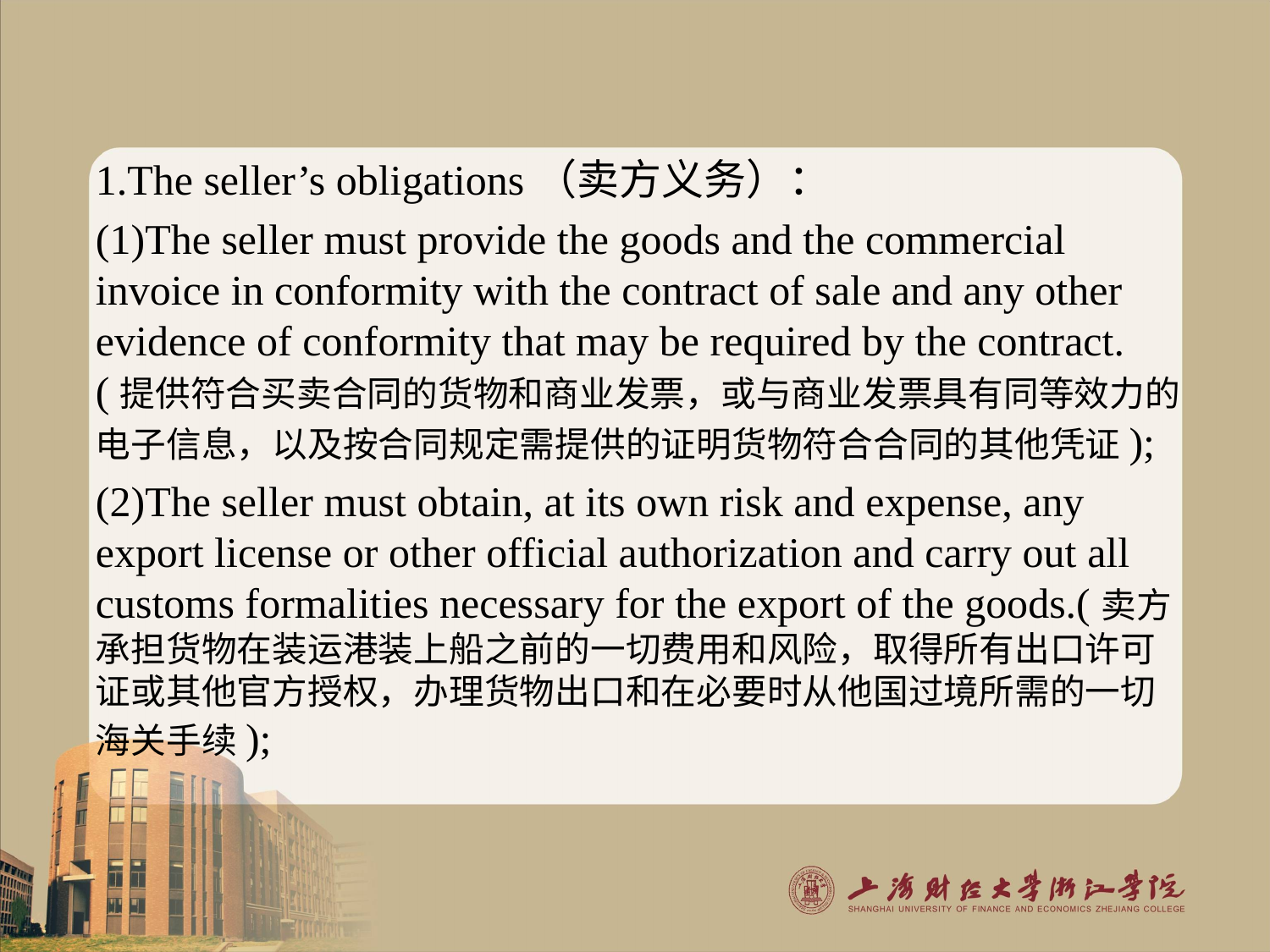

#
1.The seller’s obligations（卖方义务）：
(1)The seller must provide the goods and the commercial invoice in conformity with the contract of sale and any other evidence of conformity that may be required by the contract.(提供符合买卖合同的货物和商业发票，或与商业发票具有同等效力的电子信息，以及按合同规定需提供的证明货物符合合同的其他凭证);
(2)The seller must obtain, at its own risk and expense, any export license or other official authorization and carry out all customs formalities necessary for the export of the goods.(卖方承担货物在装运港装上船之前的一切费用和风险，取得所有出口许可证或其他官方授权，办理货物出口和在必要时从他国过境所需的一切海关手续);